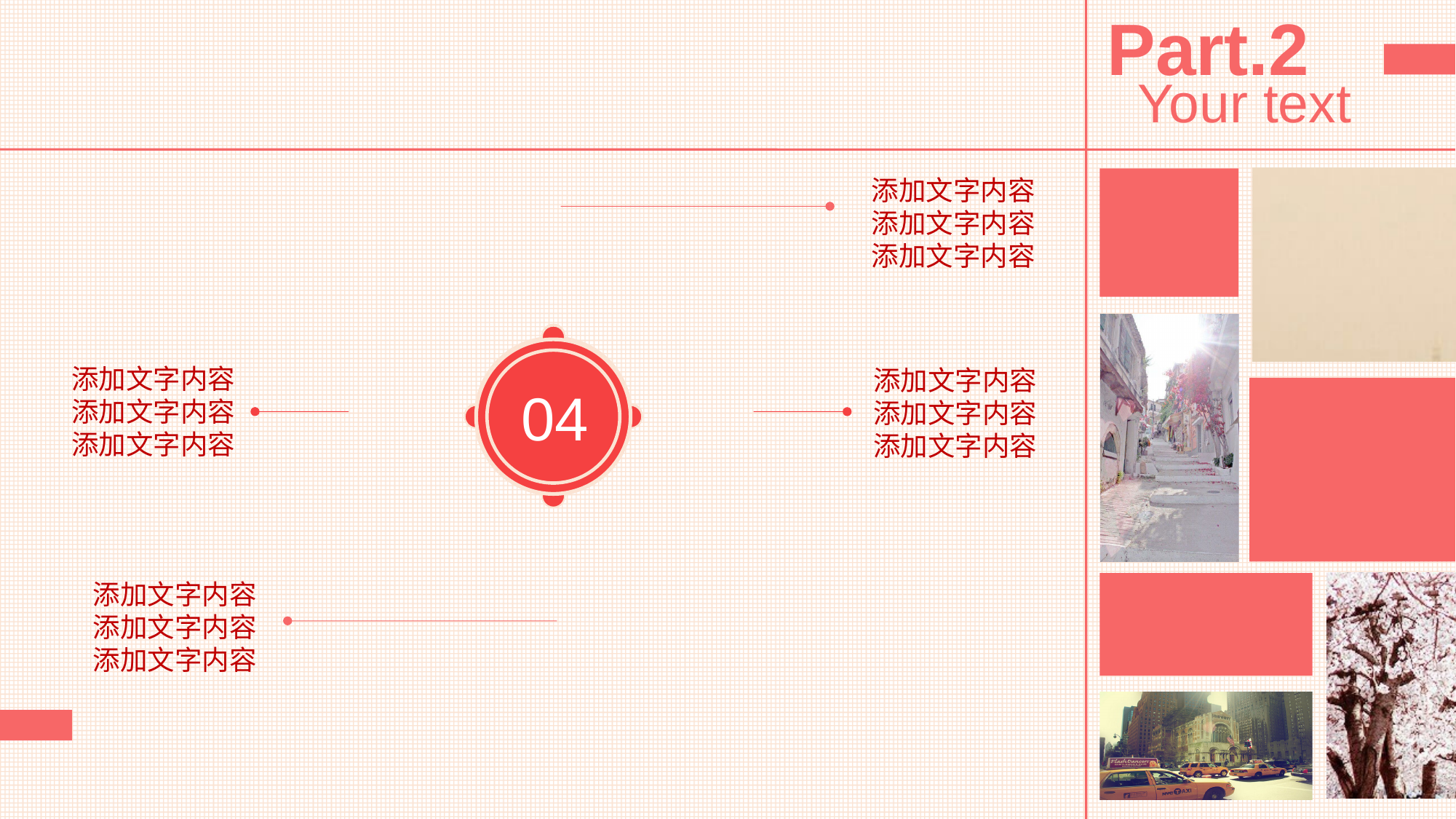

Part.2

Your text

添加文字内容添加文字内容添加文字内容

01

02

03

04
添加文字内容添加文字内容添加文字内容
添加文字内容添加文字内容添加文字内容

添加文字内容添加文字内容添加文字内容